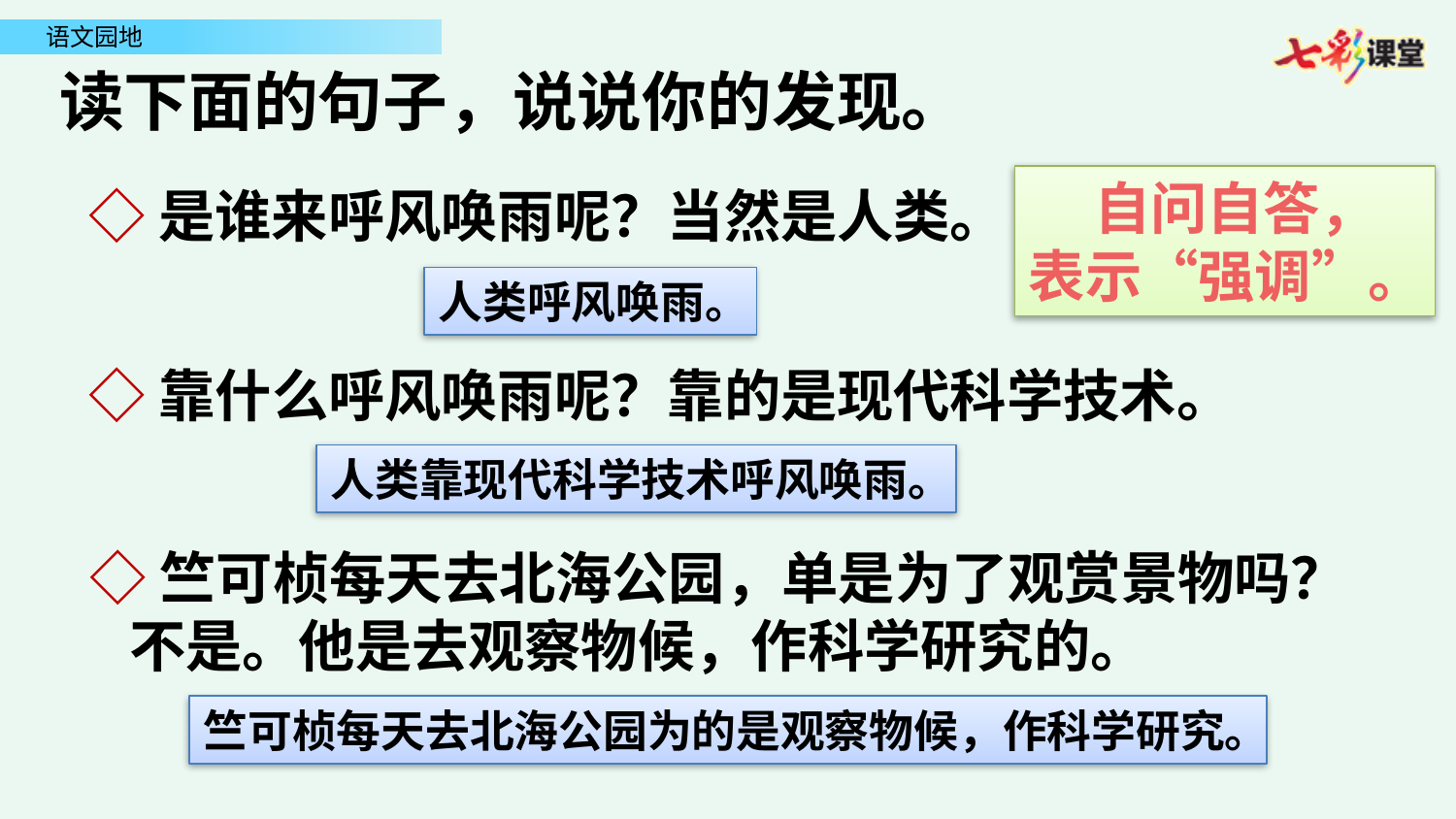

读下面的句子，说说你的发现。
    自问自答，表示“强调”。
◇是谁来呼风唤雨呢？当然是人类。
人类呼风唤雨。
◇靠什么呼风唤雨呢？靠的是现代科学技术。
人类靠现代科学技术呼风唤雨。
◇竺可桢每天去北海公园，单是为了观赏景物吗？
  不是。他是去观察物候，作科学研究的。
竺可桢每天去北海公园为的是观察物候，作科学研究。